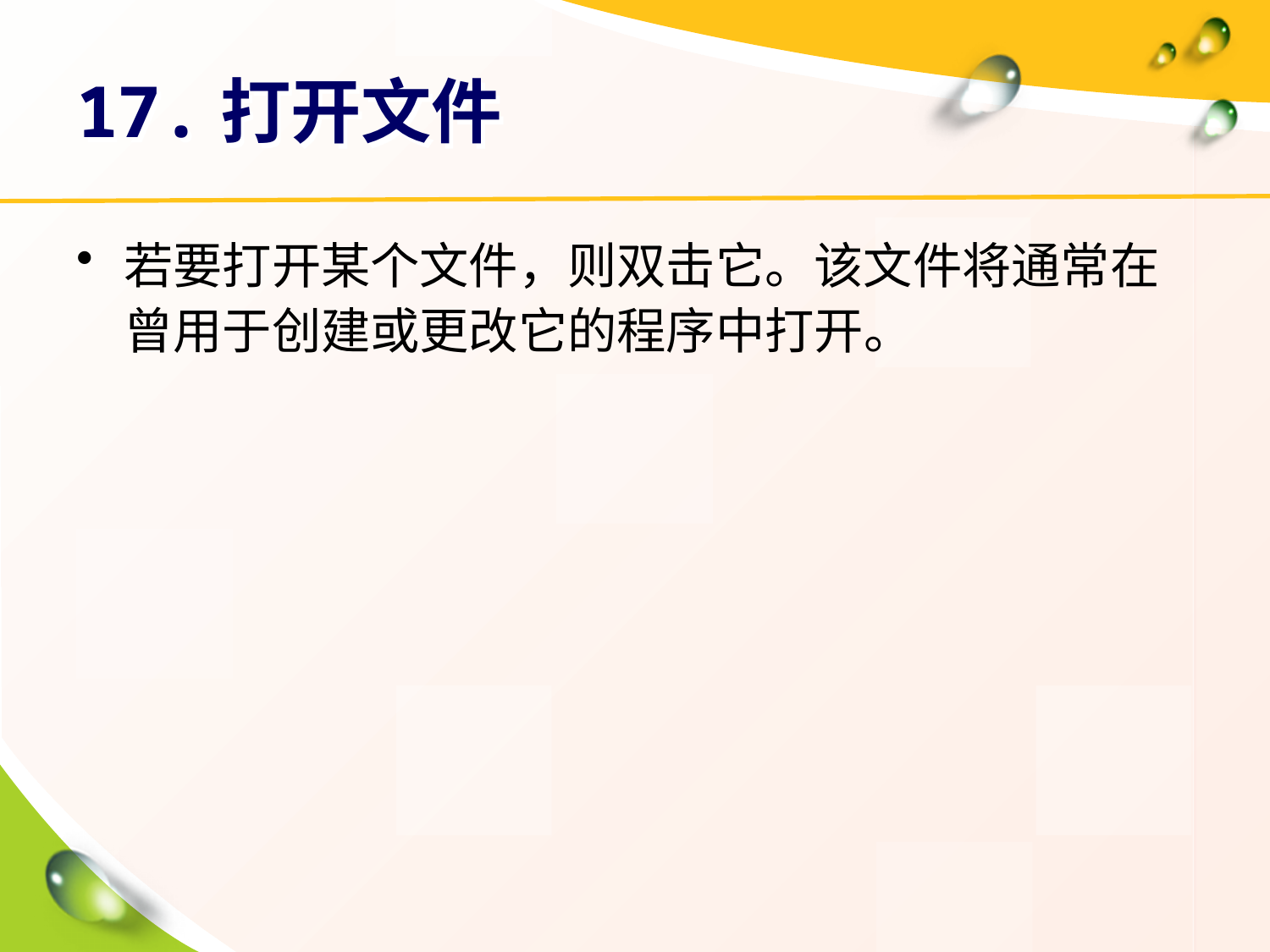

# 17.打开文件
若要打开某个文件，则双击它。该文件将通常在曾用于创建或更改它的程序中打开。